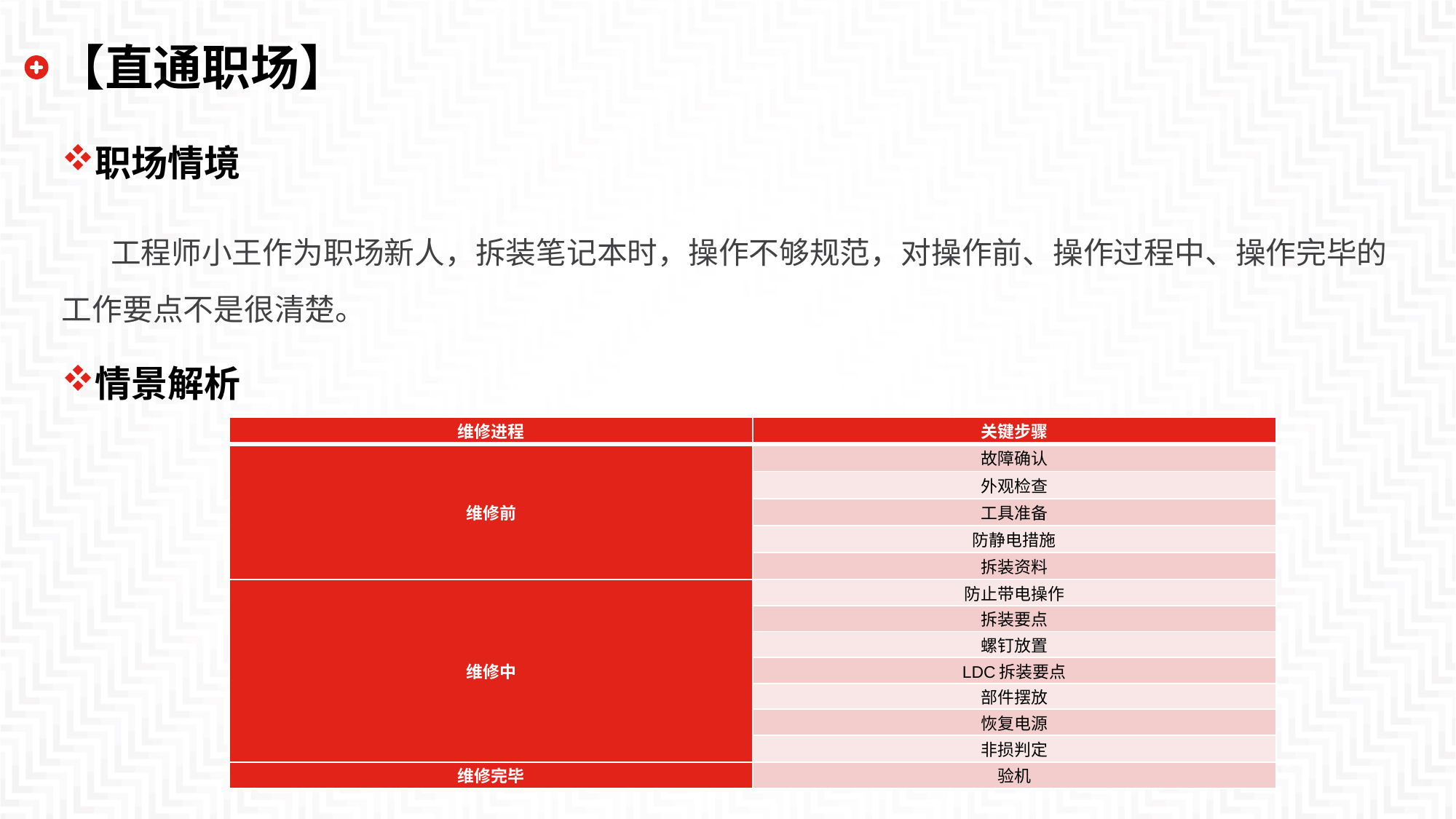

# 【直通职场】

职场情境
    工程师小王作为职场新人，拆装笔记本时，操作不够规范，对操作前、操作过程中、操作完毕的工作要点不是很清楚。
情景解析

| 维修进程 | 关键步骤 |
| --- | --- |
| 维修前 | 故障确认 |
|  | 外观检查 |
|  | 工具准备 |
|  | 防静电措施 |
|  | 拆装资料 |
| 维修中 | 防止带电操作 |
|  | 拆装要点 |
|  | 螺钉放置 |
|  | LDC拆装要点 |
|  | 部件摆放 |
|  | 恢复电源 |
|  | 非损判定 |
| 维修完毕 | 验机 |